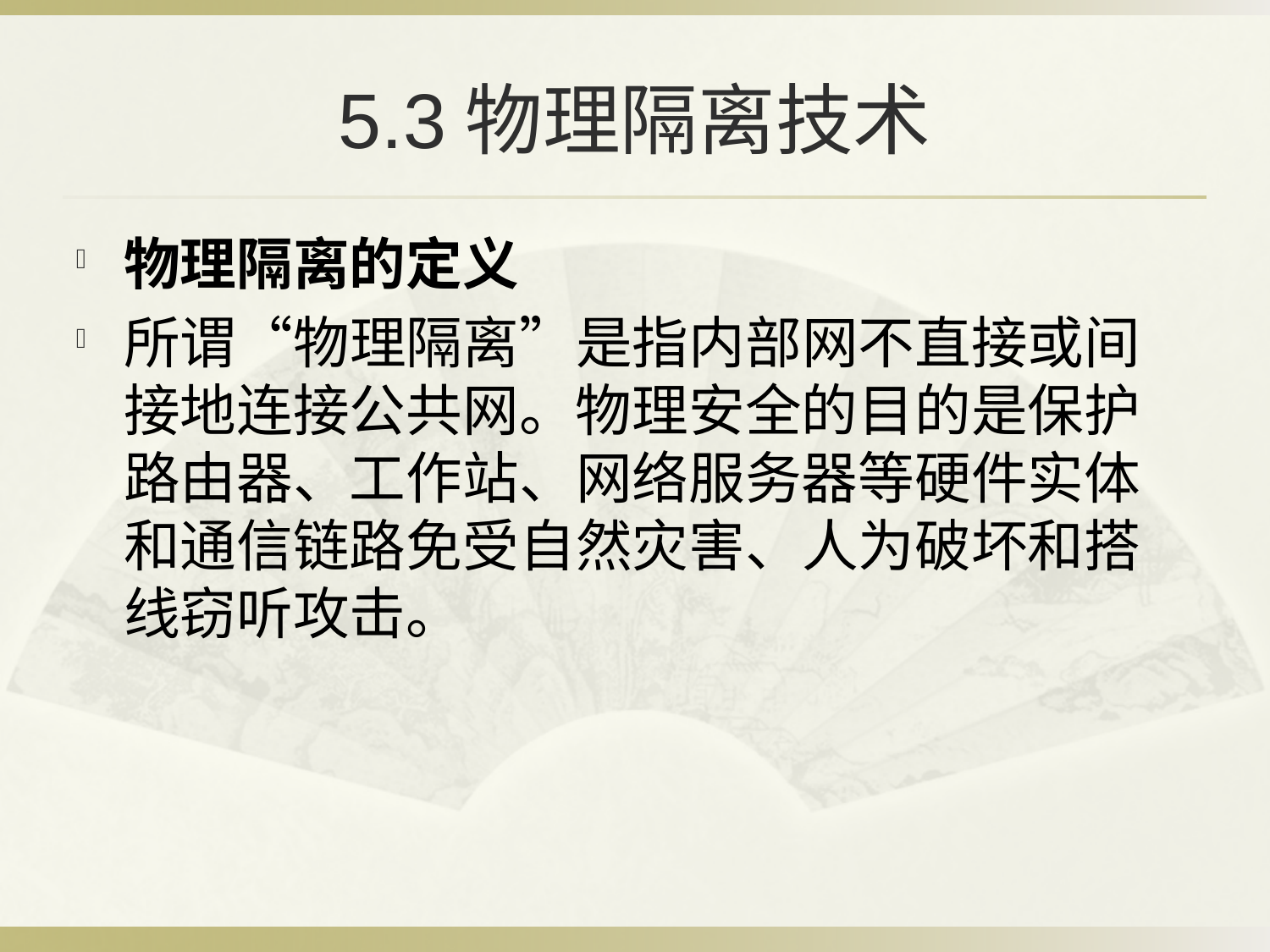

# 5.3物理隔离技术
物理隔离的定义
所谓“物理隔离”是指内部网不直接或间接地连接公共网。物理安全的目的是保护路由器、工作站、网络服务器等硬件实体和通信链路免受自然灾害、人为破坏和搭线窃听攻击。